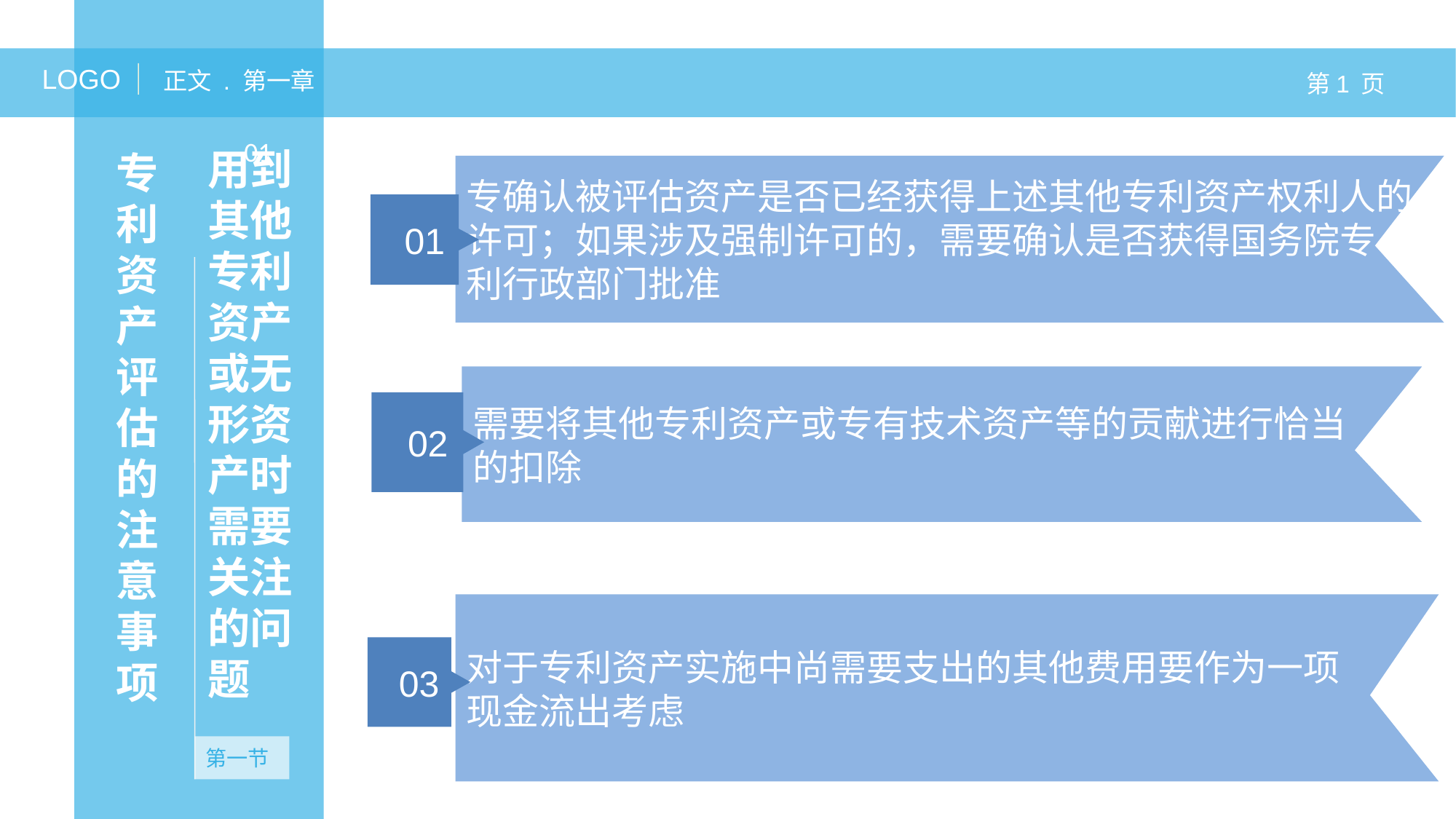

LOGO
正文 . 第一章

第1 页
专利资产评估的注意事项
01
用到其他专利资产或无形资产时需要关注的问题
专确认被评估资产是否已经获得上述其他专利资产权利人的许可；如果涉及强制许可的，需要确认是否获得国务院专
利行政部门批准
01

需要将其他专利资产或专有技术资产等的贡献进行恰当
的扣除
02
无资产
无资产
对于专利资产实施中尚需要支出的其他费用要作为一项
现金流出考虑
03
第一节